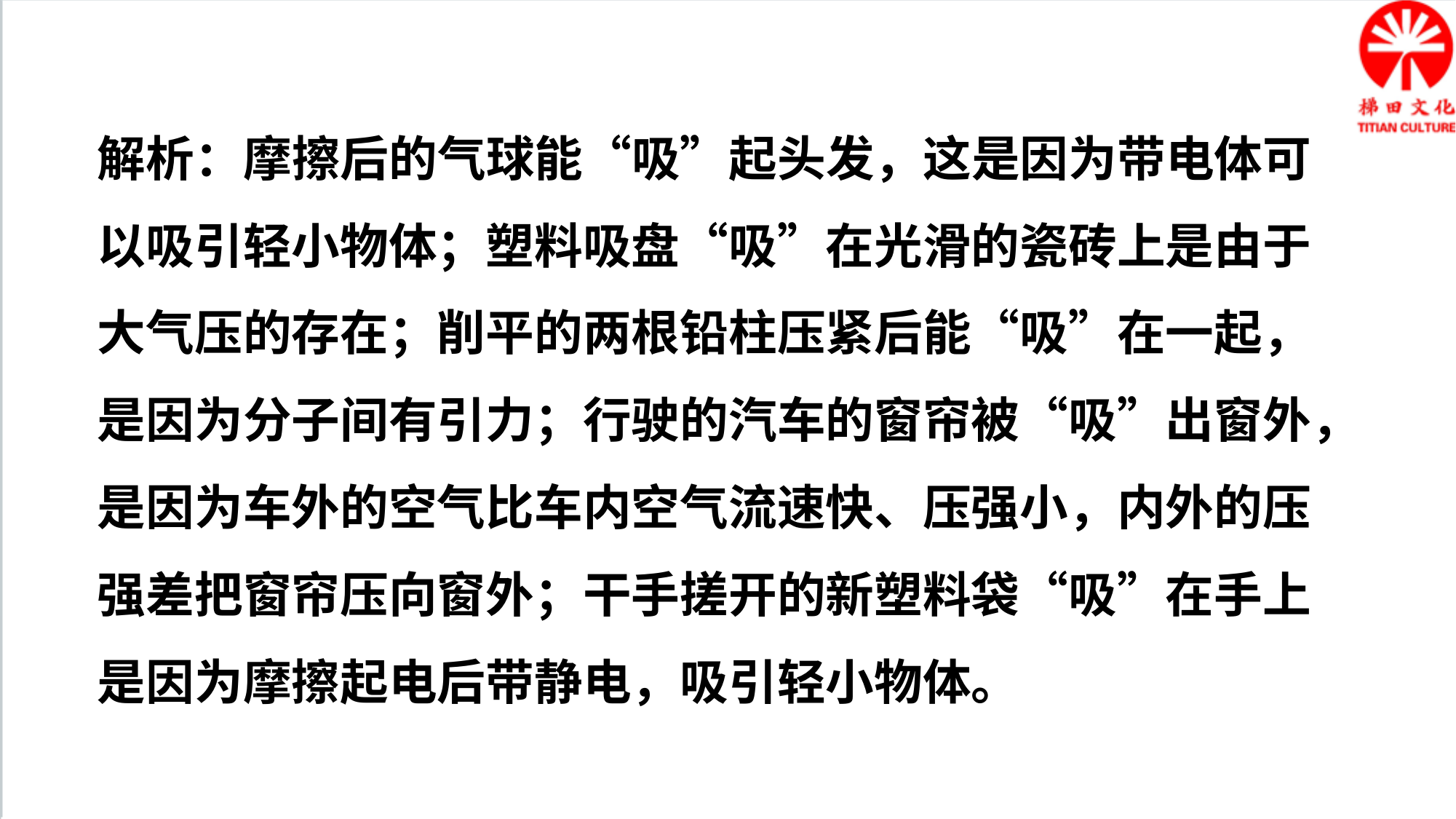

解析：摩擦后的气球能“吸”起头发，这是因为带电体可以吸引轻小物体；塑料吸盘“吸”在光滑的瓷砖上是由于大气压的存在；削平的两根铅柱压紧后能“吸”在一起，是因为分子间有引力；行驶的汽车的窗帘被“吸”出窗外，是因为车外的空气比车内空气流速快、压强小，内外的压强差把窗帘压向窗外；干手搓开的新塑料袋“吸”在手上是因为摩擦起电后带静电，吸引轻小物体。